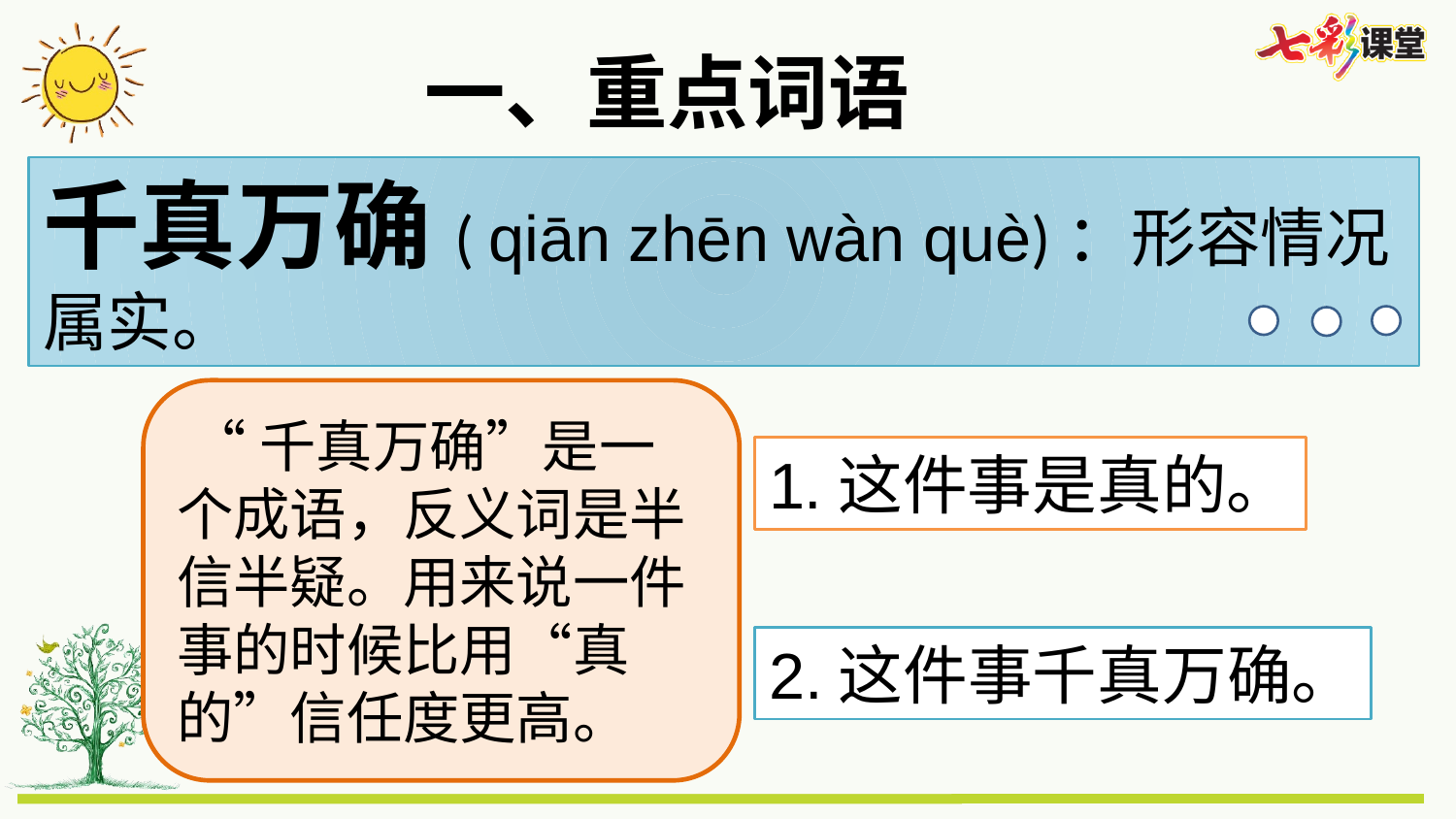

一、重点词语
千真万确( qiān zhēn wàn què)：形容情况属实。

 “千真万确”是一个成语，反义词是半信半疑。用来说一件事的时候比用“真的”信任度更高。
1.这件事是真的。
2.这件事千真万确。